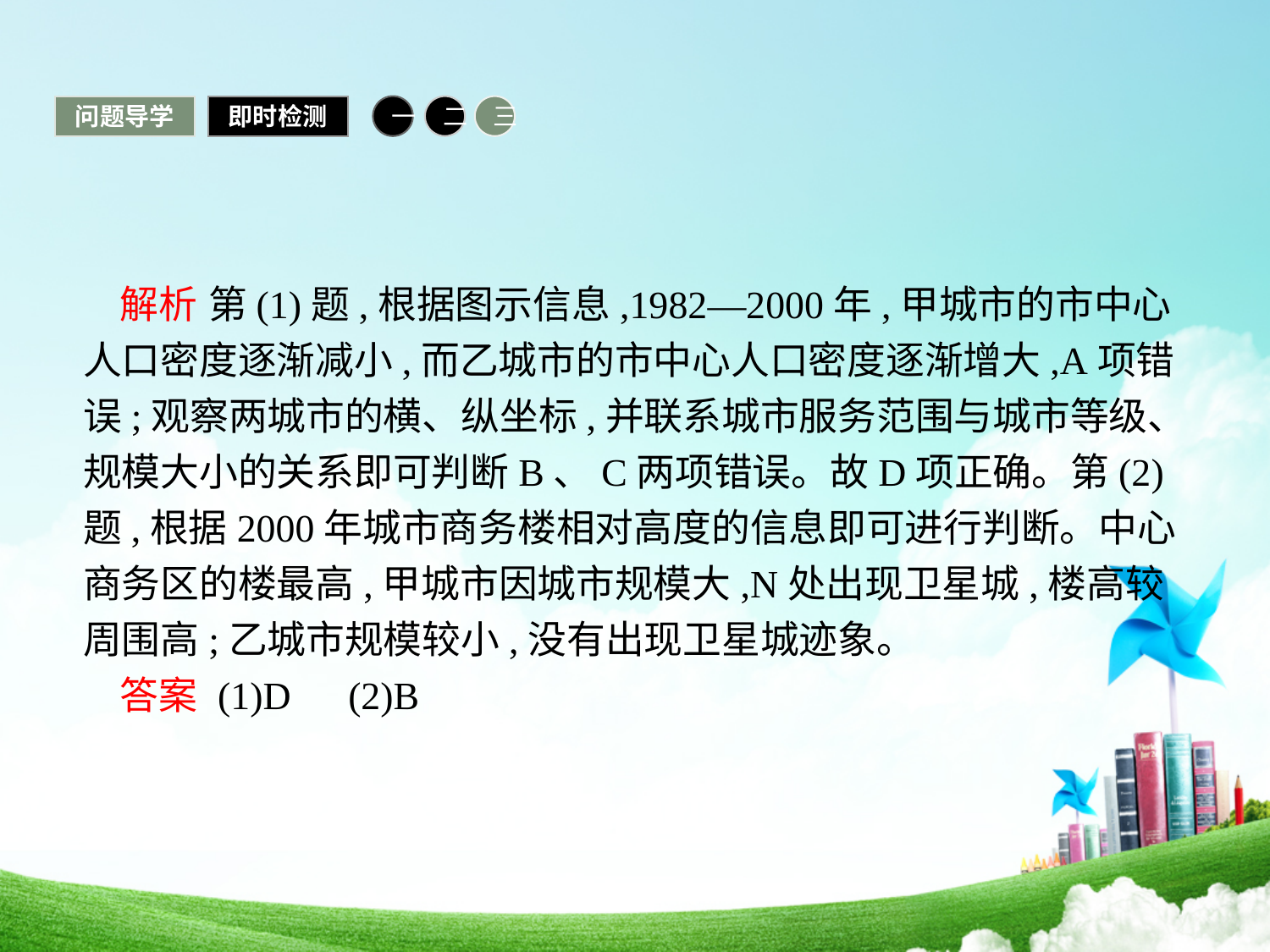

问题导学
即时检测
一
二
三
解析 第(1)题,根据图示信息,1982—2000年,甲城市的市中心人口密度逐渐减小,而乙城市的市中心人口密度逐渐增大,A项错误;观察两城市的横、纵坐标,并联系城市服务范围与城市等级、规模大小的关系即可判断B、C两项错误。故D项正确。第(2)题,根据2000年城市商务楼相对高度的信息即可进行判断。中心商务区的楼最高,甲城市因城市规模大,N处出现卫星城,楼高较周围高;乙城市规模较小,没有出现卫星城迹象。
答案 (1)D　(2)B